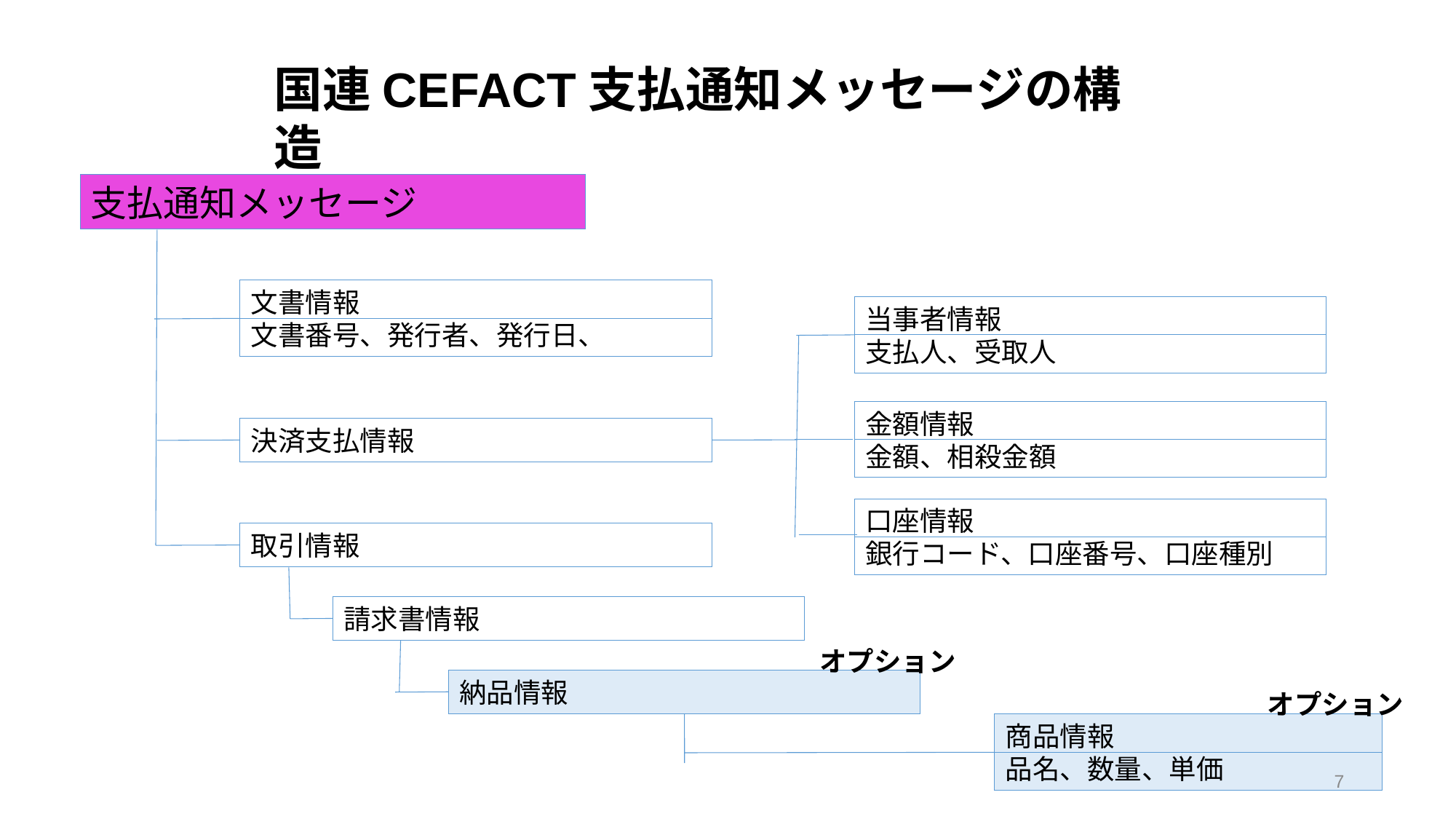

国連CEFACT支払通知メッセージの構造
支払通知メッセージ
文書情報
文書番号、発行者、発行日、
当事者情報
支払人、受取人
金額情報
金額、相殺金額
決済支払情報
口座情報
銀行コード、口座番号、口座種別
取引情報
請求書情報
オプション
納品情報
オプション
商品情報
品名、数量、単価
7